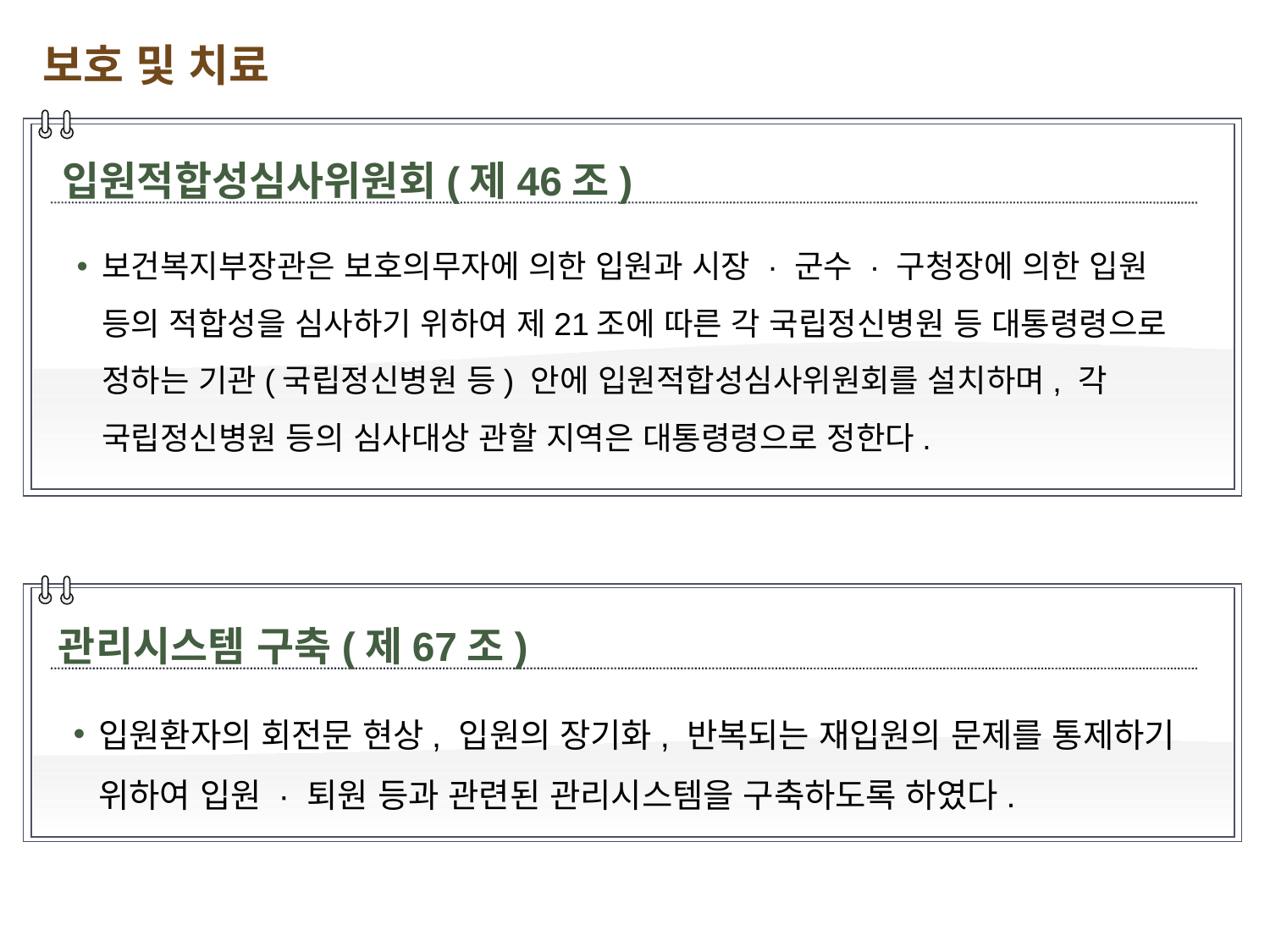

보호 및 치료

입원적합성심사위원회(제46조)

보건복지부장관은 보호의무자에 의한 입원과 시장 · 군수 · 구청장에 의한 입원 등의 적합성을 심사하기 위하여 제21조에 따른 각 국립정신병원 등 대통령령으로 정하는 기관(국립정신병원 등) 안에 입원적합성심사위원회를 설치하며, 각 국립정신병원 등의 심사대상 관할 지역은 대통령령으로 정한다.

관리시스템 구축(제67조)

입원환자의 회전문 현상, 입원의 장기화, 반복되는 재입원의 문제를 통제하기 위하여 입원 · 퇴원 등과 관련된 관리시스템을 구축하도록 하였다.